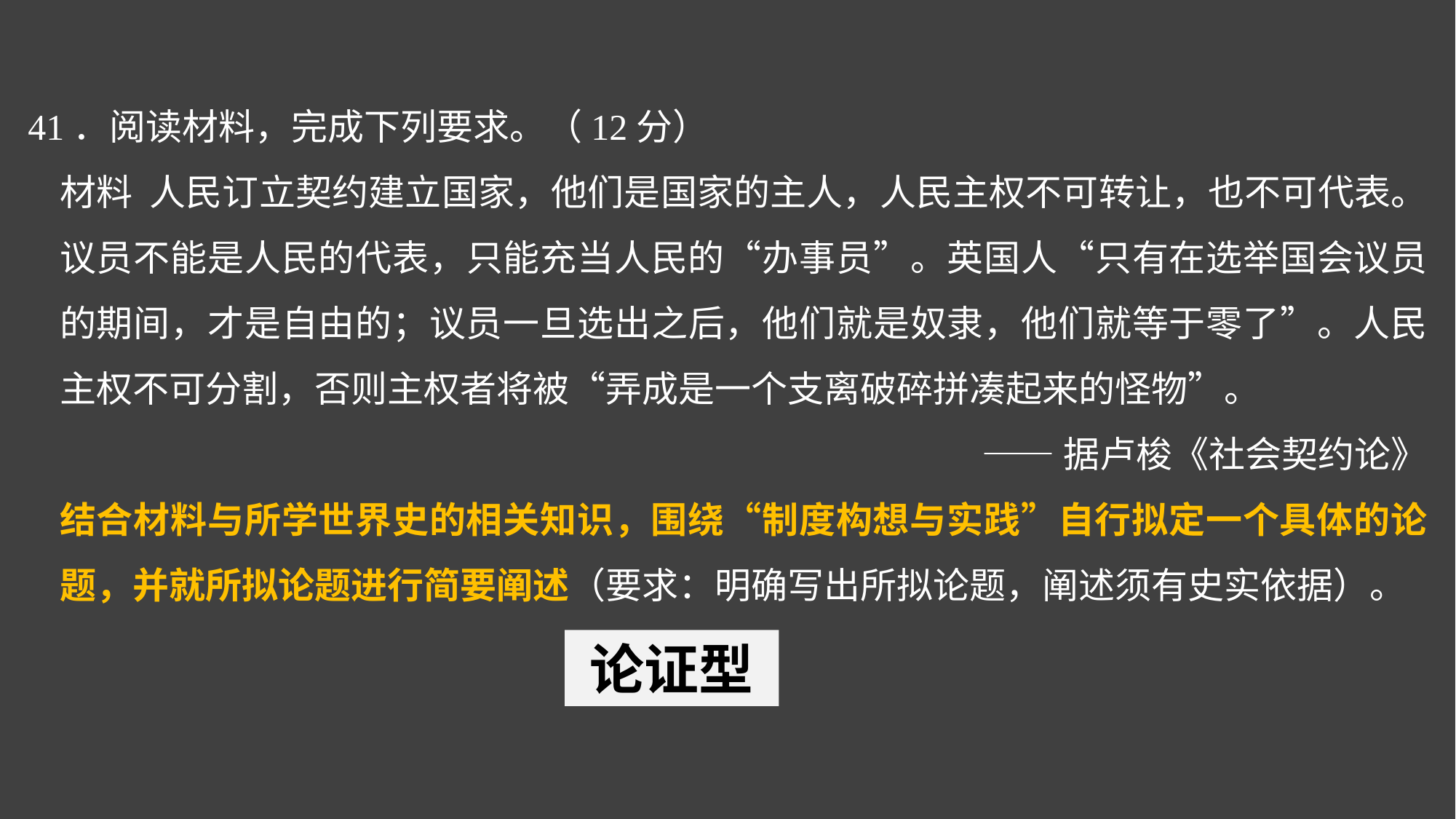

41．阅读材料，完成下列要求。（12分）
材料  人民订立契约建立国家，他们是国家的主人，人民主权不可转让，也不可代表。议员不能是人民的代表，只能充当人民的“办事员”。英国人“只有在选举国会议员的期间，才是自由的；议员一旦选出之后，他们就是奴隶，他们就等于零了”。人民主权不可分割，否则主权者将被“弄成是一个支离破碎拼凑起来的怪物”。
——据卢梭《社会契约论》
结合材料与所学世界史的相关知识，围绕“制度构想与实践”自行拟定一个具体的论题，并就所拟论题进行简要阐述（要求：明确写出所拟论题，阐述须有史实依据）。
论证型